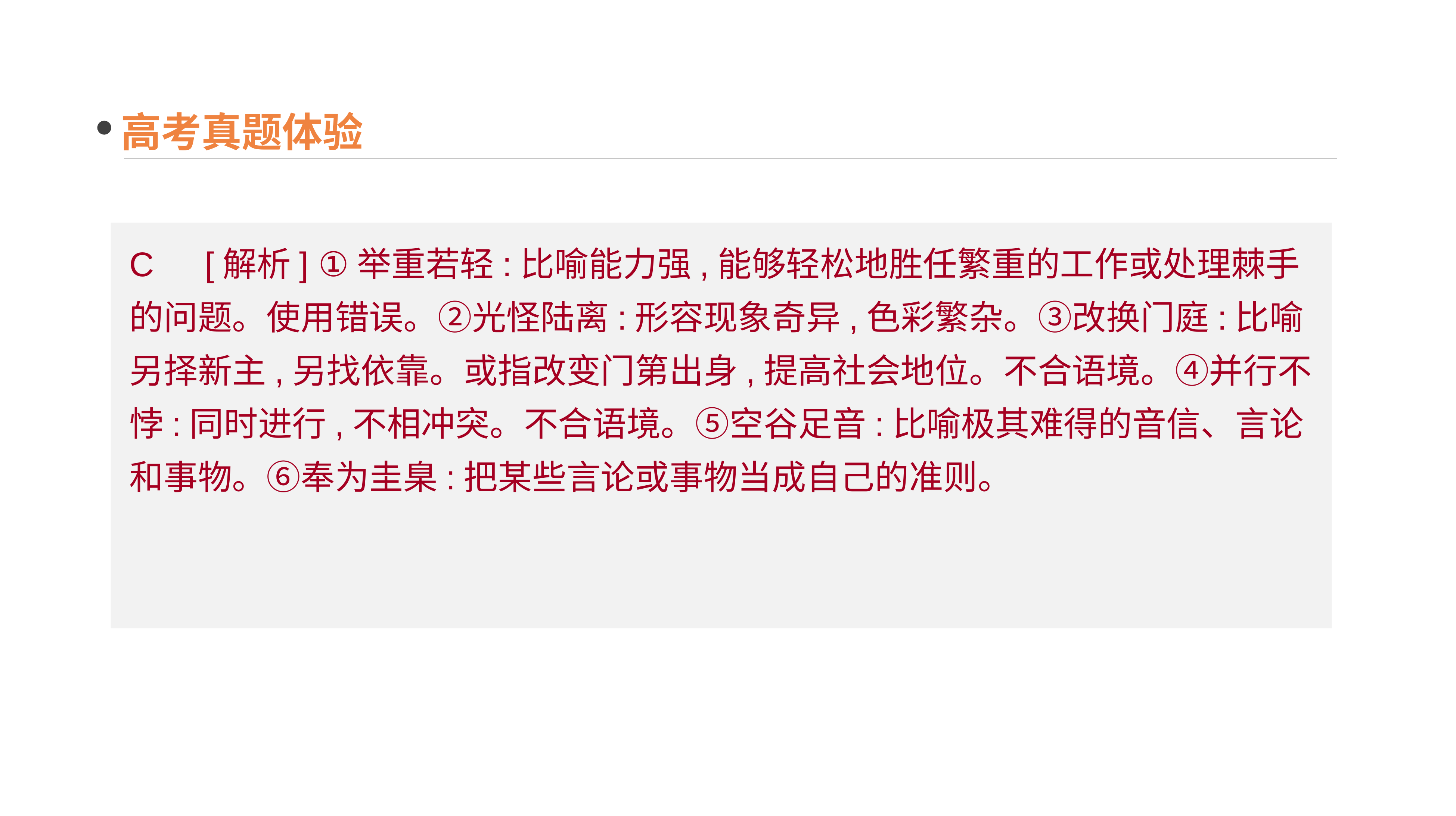

高考真题体验

C　[解析] ①举重若轻:比喻能力强,能够轻松地胜任繁重的工作或处理棘手的问题。使用错误。②光怪陆离:形容现象奇异,色彩繁杂。③改换门庭:比喻另择新主,另找依靠。或指改变门第出身,提高社会地位。不合语境。④并行不悖:同时进行,不相冲突。不合语境。⑤空谷足音:比喻极其难得的音信、言论和事物。⑥奉为圭臬:把某些言论或事物当成自己的准则。